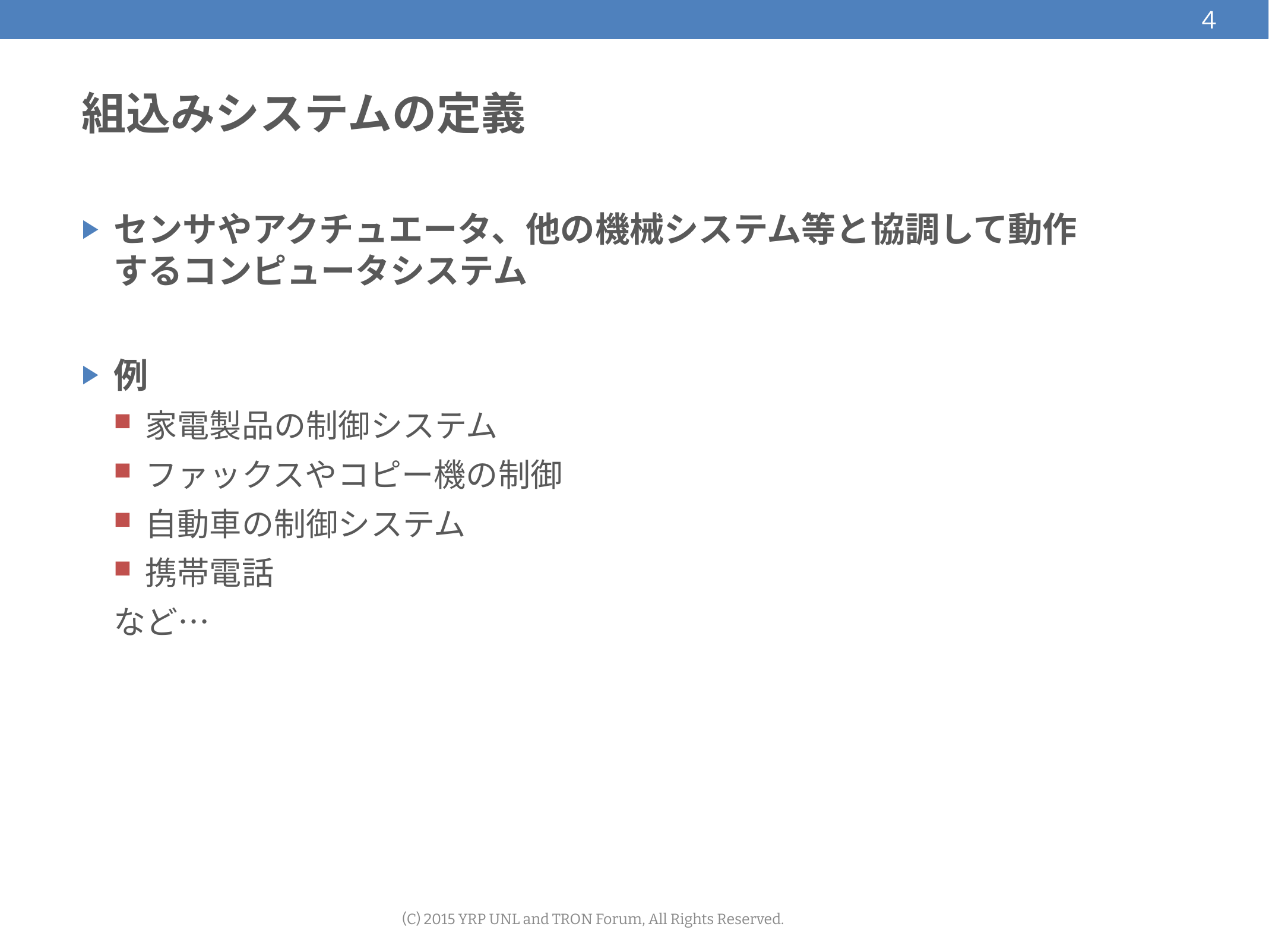

4
# 組込みシステムの定義
センサやアクチュエータ、他の機械システム等と協調して動作するコンピュータシステム

例
家電製品の制御システム
ファックスやコピー機の制御
自動車の制御システム
携帯電話
など…
(C) 2015 YRP UNL and TRON Forum, All Rights Reserved.